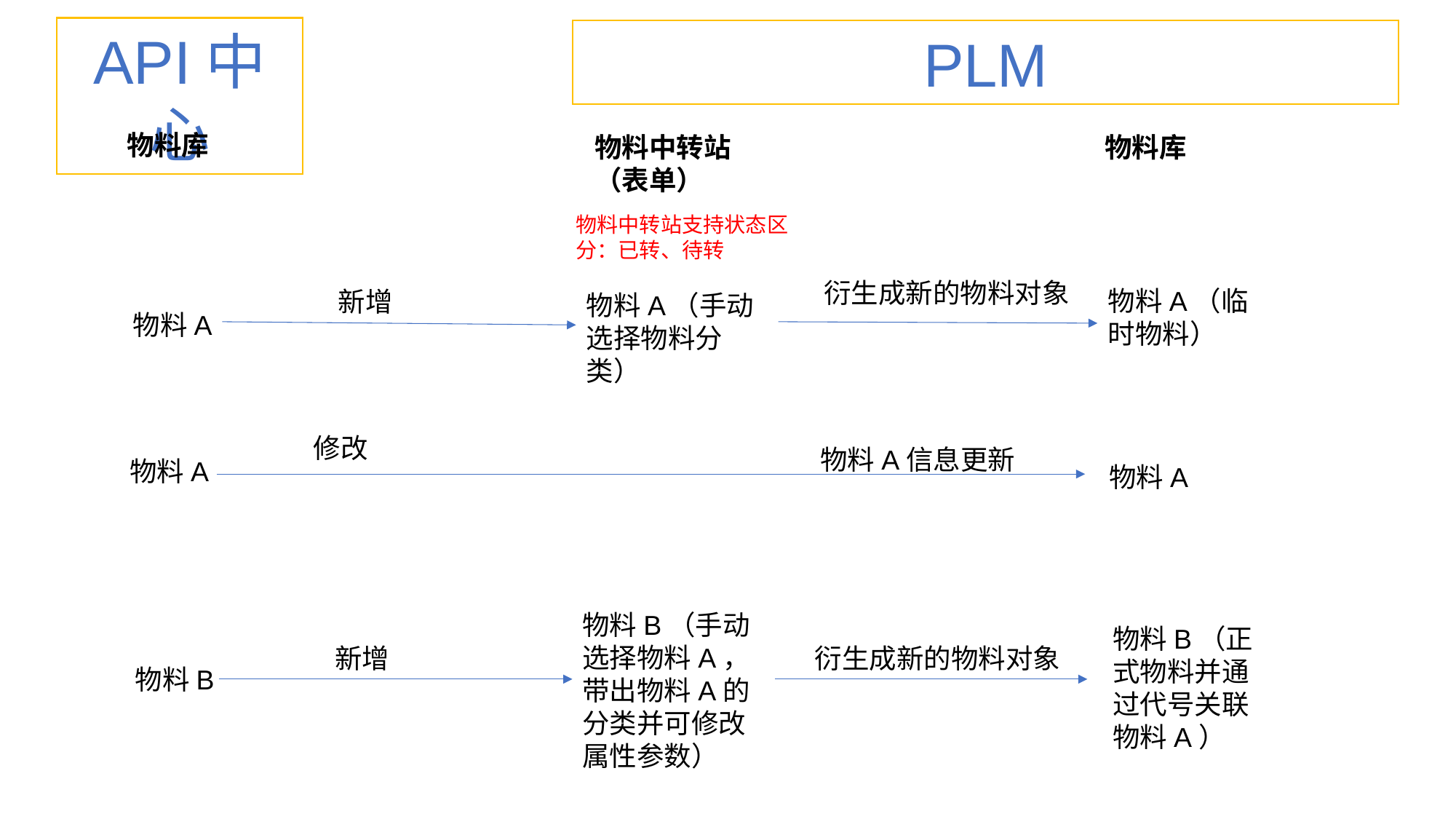

API中心
PLM
物料库
物料中转站（表单）
物料库
物料中转站支持状态区分：已转、待转
衍生成新的物料对象
物料A（临时物料）
新增
物料A（手动选择物料分类）
物料A
修改
物料A信息更新
物料A
物料A
物料B（手动选择物料A，带出物料A的分类并可修改属性参数）
物料B（正式物料并通过代号关联物料A）
新增
衍生成新的物料对象
物料B